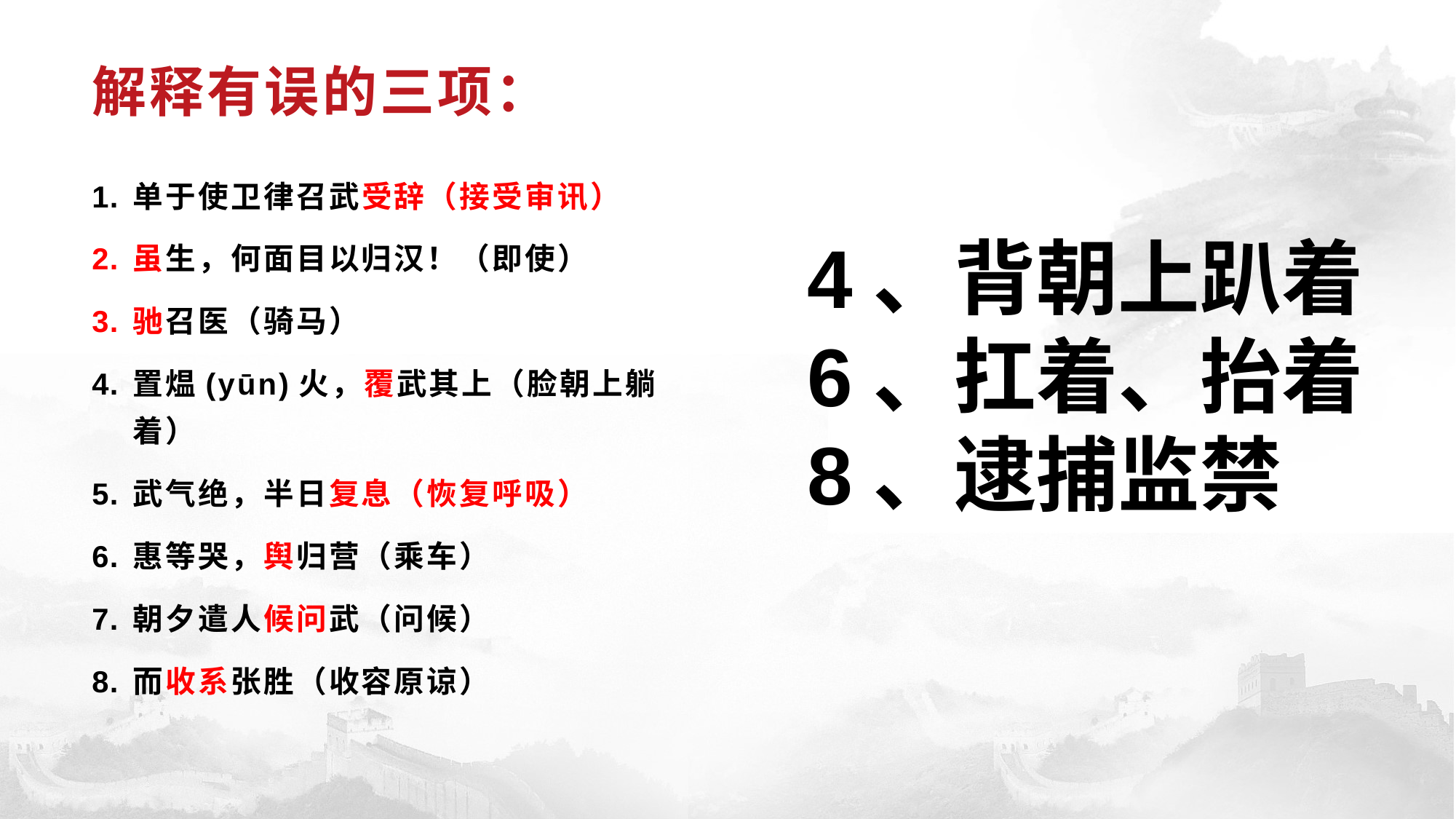

# 解释有误的三项：
单于使卫律召武受辞（接受审讯）
虽生，何面目以归汉！（即使）
驰召医（骑马）
置煴(yūn)火，覆武其上（脸朝上躺着）
武气绝，半日复息（恢复呼吸）
惠等哭，舆归营（乘车）
朝夕遣人候问武（问候）
而收系张胜（收容原谅）

4、背朝上趴着
6、扛着、抬着
8、逮捕监禁